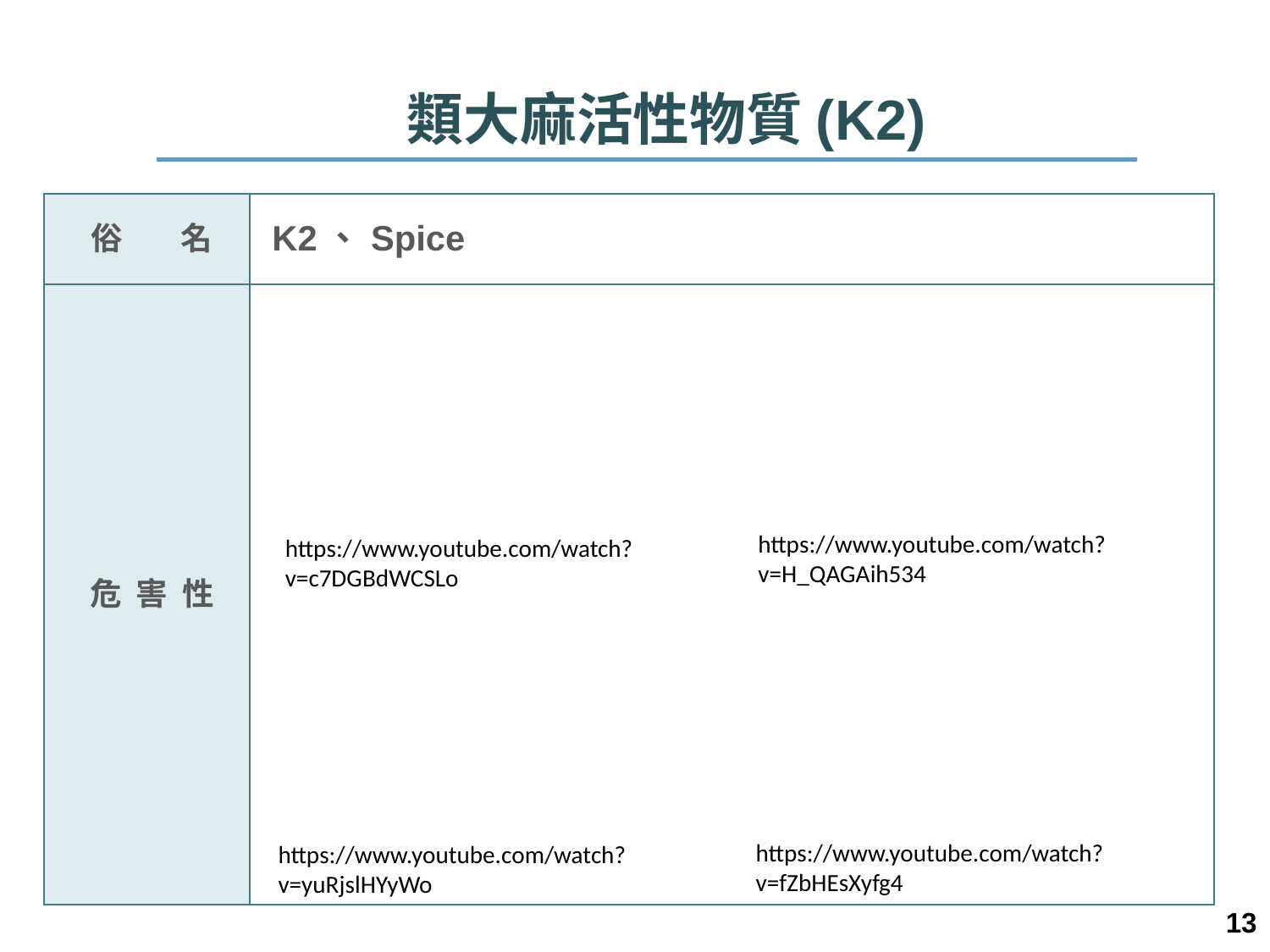

類大麻活性物質(K2)
| 俗 名 | K2、Spice |
| --- | --- |
| 危 害 性 |  |
https://www.youtube.com/watch?v=H_QAGAih534
https://www.youtube.com/watch?v=c7DGBdWCSLo
https://www.youtube.com/watch?v=fZbHEsXyfg4
https://www.youtube.com/watch?v=yuRjslHYyWo
13